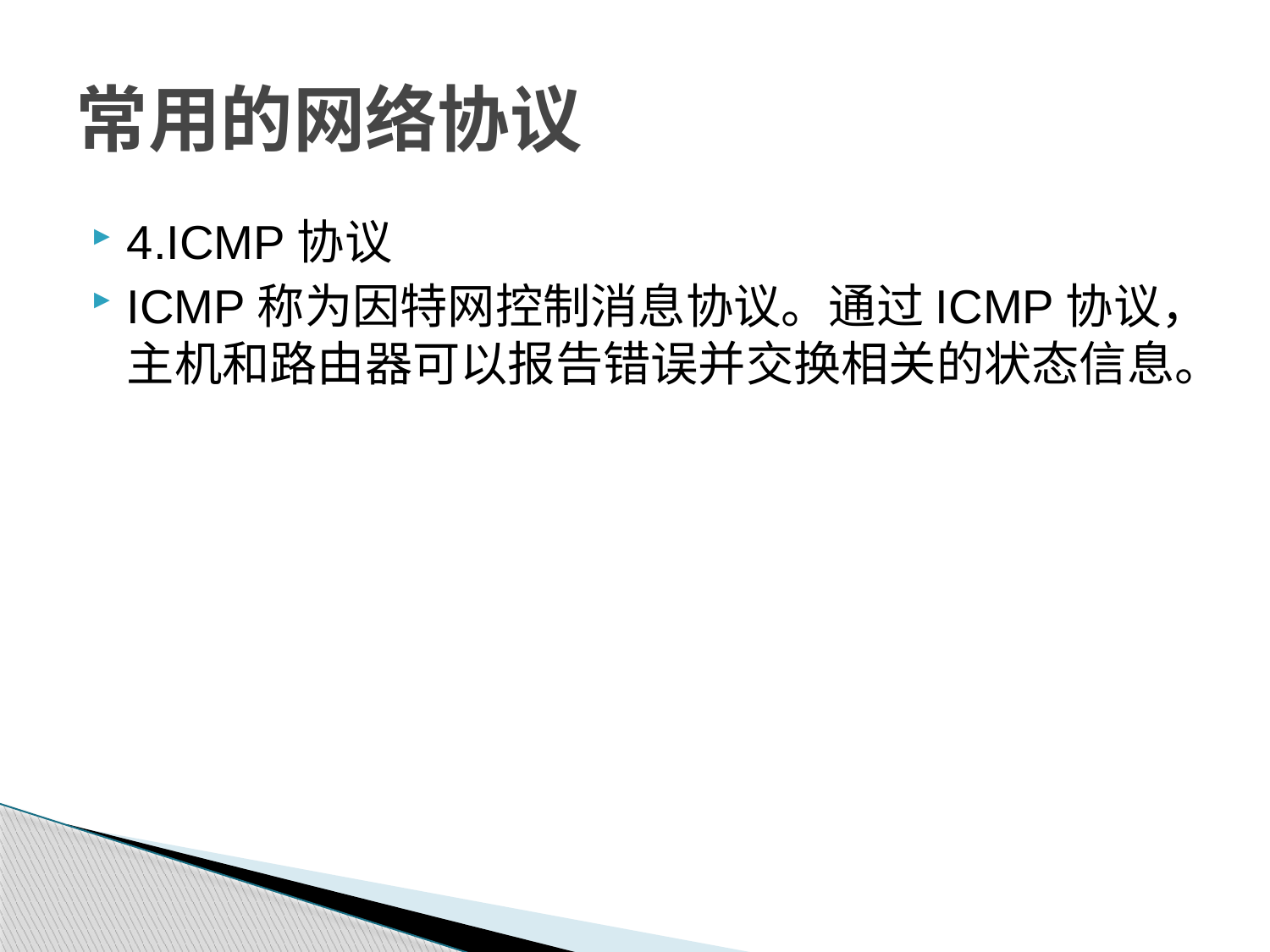

# 常用的网络协议
4.ICMP协议
ICMP称为因特网控制消息协议。通过ICMP协议，主机和路由器可以报告错误并交换相关的状态信息。